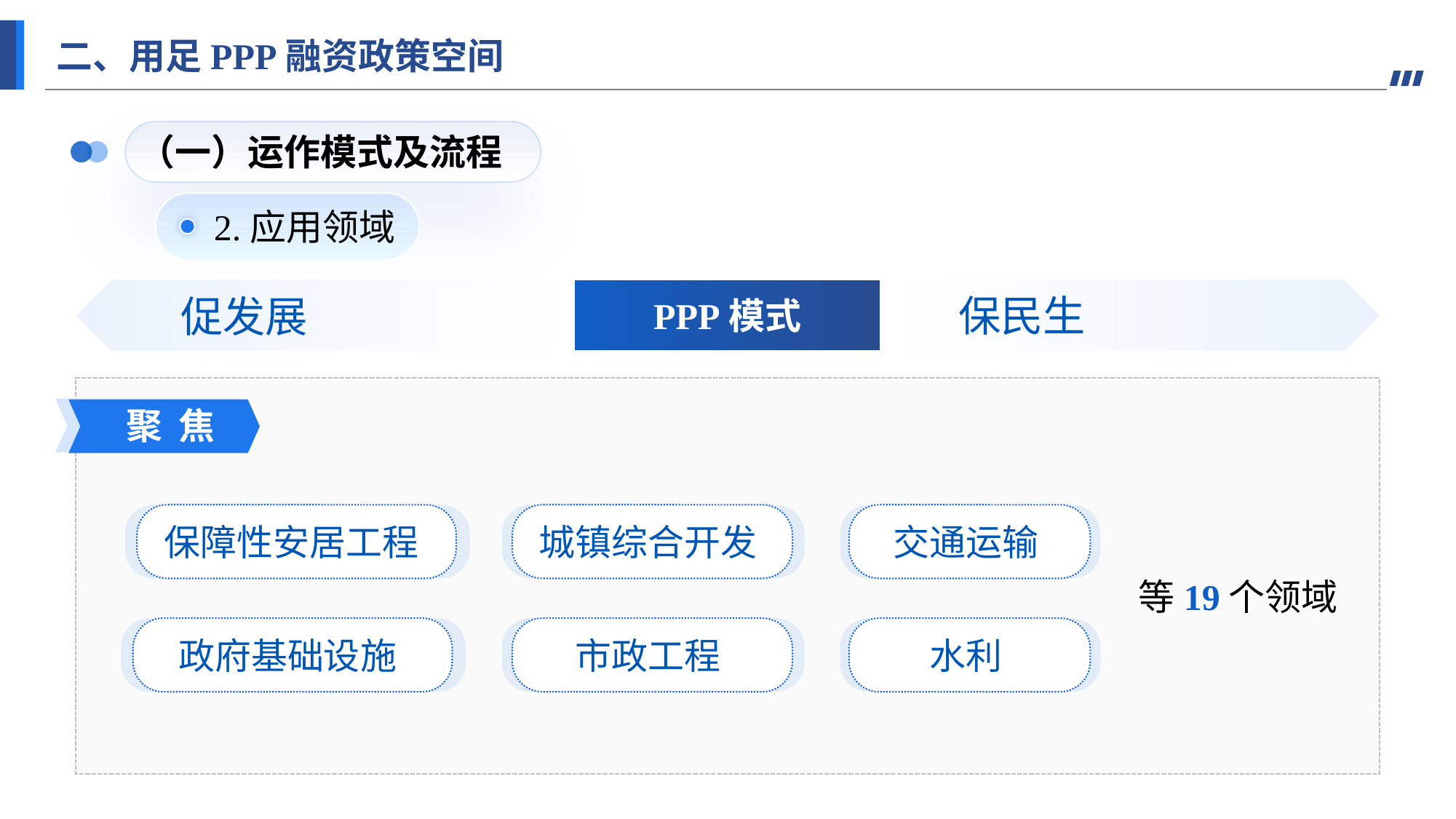

二、用足PPP融资政策空间

（一）运作模式及流程

2.应用领域

PPP模式
保民生
促发展

聚  焦

保障性安居工程

城镇综合开发

交通运输
等19个领域

政府基础设施

市政工程

水利